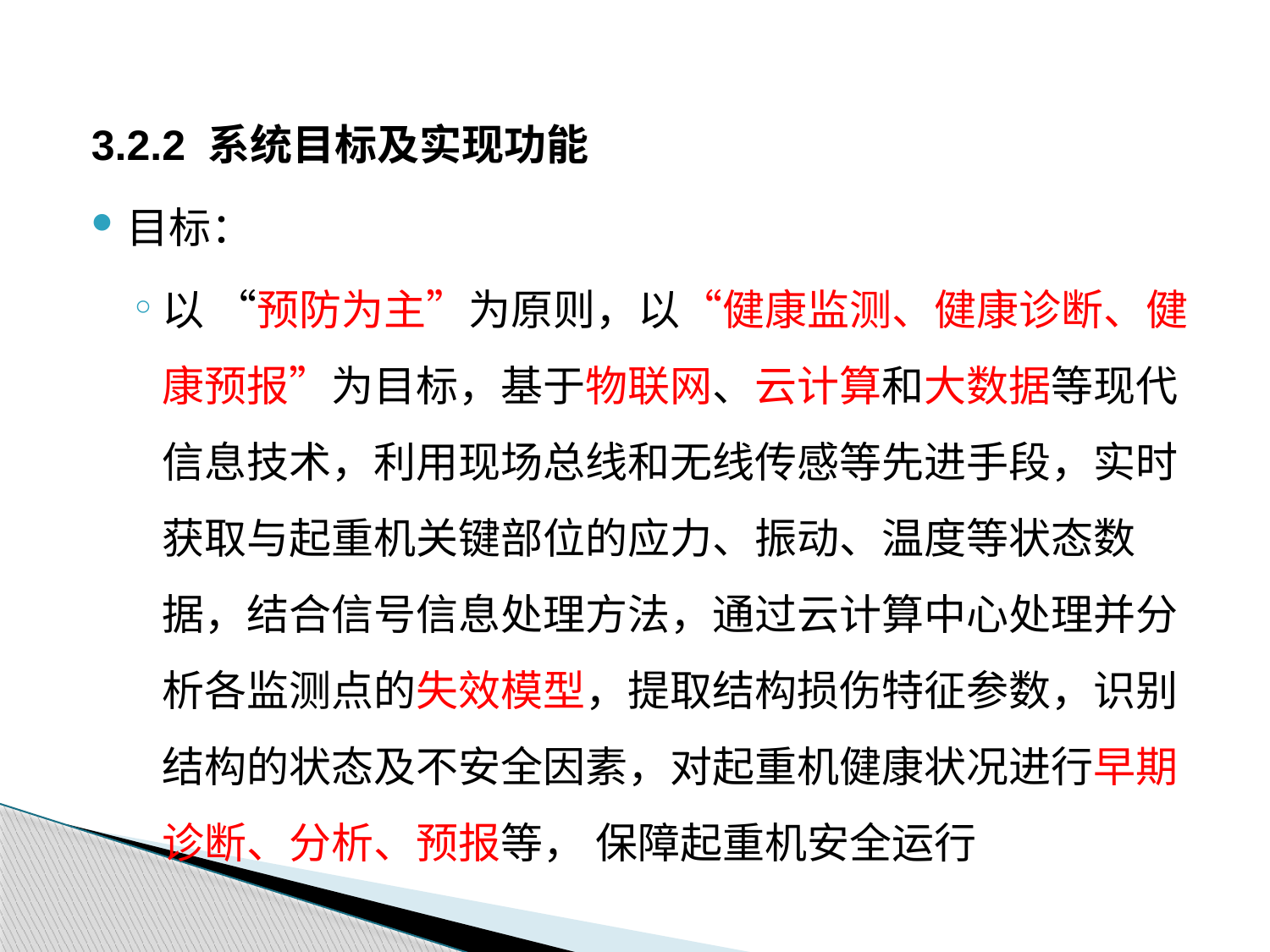

3.2.2 系统目标及实现功能
目标：
以 “预防为主”为原则，以“健康监测、健康诊断、健康预报”为目标，基于物联网、云计算和大数据等现代信息技术，利用现场总线和无线传感等先进手段，实时获取与起重机关键部位的应力、振动、温度等状态数据，结合信号信息处理方法，通过云计算中心处理并分析各监测点的失效模型，提取结构损伤特征参数，识别结构的状态及不安全因素，对起重机健康状况进行早期诊断、分析、预报等， 保障起重机安全运行